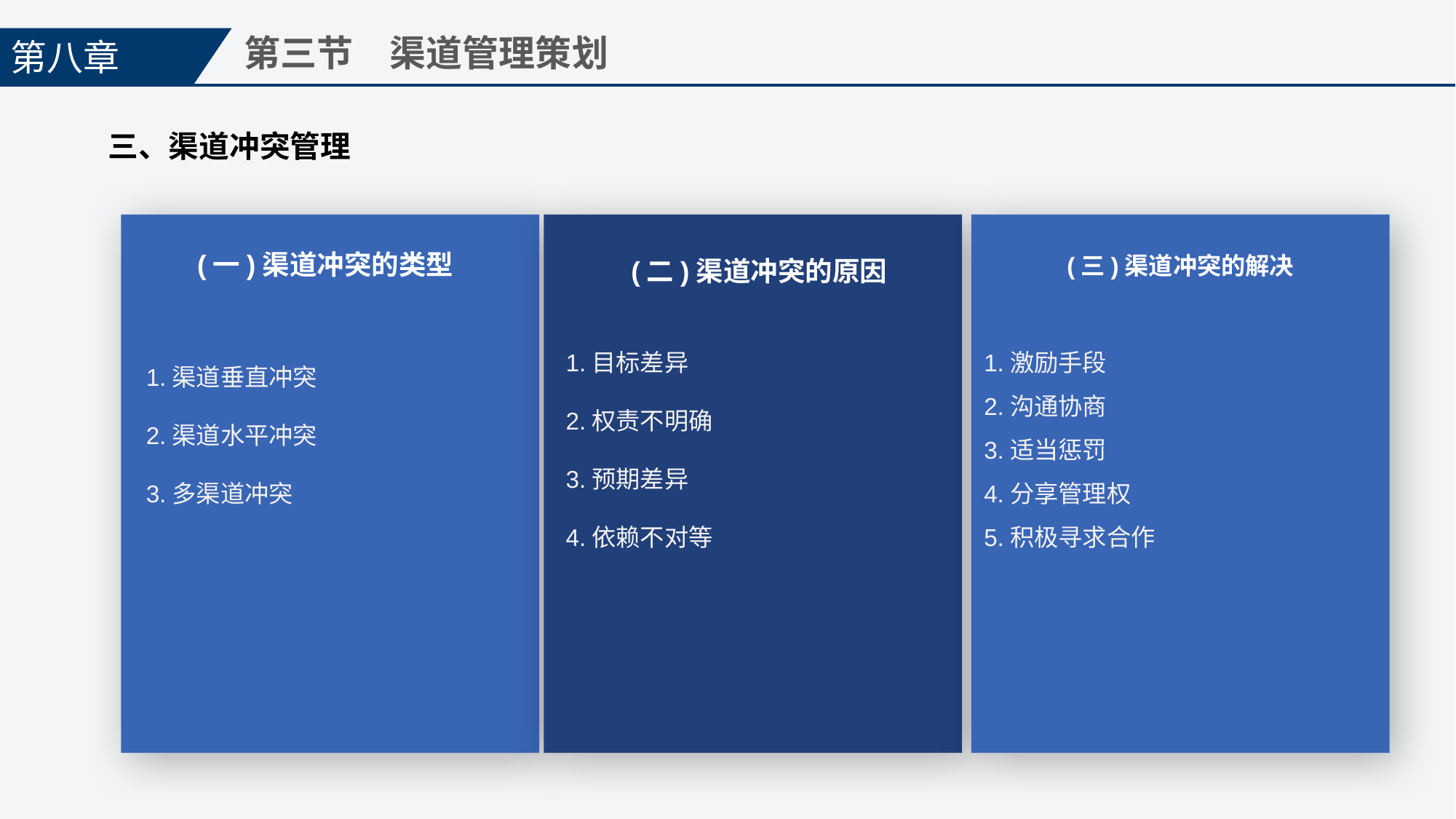

第八章
第三节　渠道管理策划
三、渠道冲突管理

(一)渠道冲突的类型
(三)渠道冲突的解决
(二)渠道冲突的原因
1.目标差异
2.权责不明确
3.预期差异
4.依赖不对等

1.渠道垂直冲突
2.渠道水平冲突
3.多渠道冲突

1.激励手段
2.沟通协商
3.适当惩罚
4.分享管理权
5.积极寻求合作